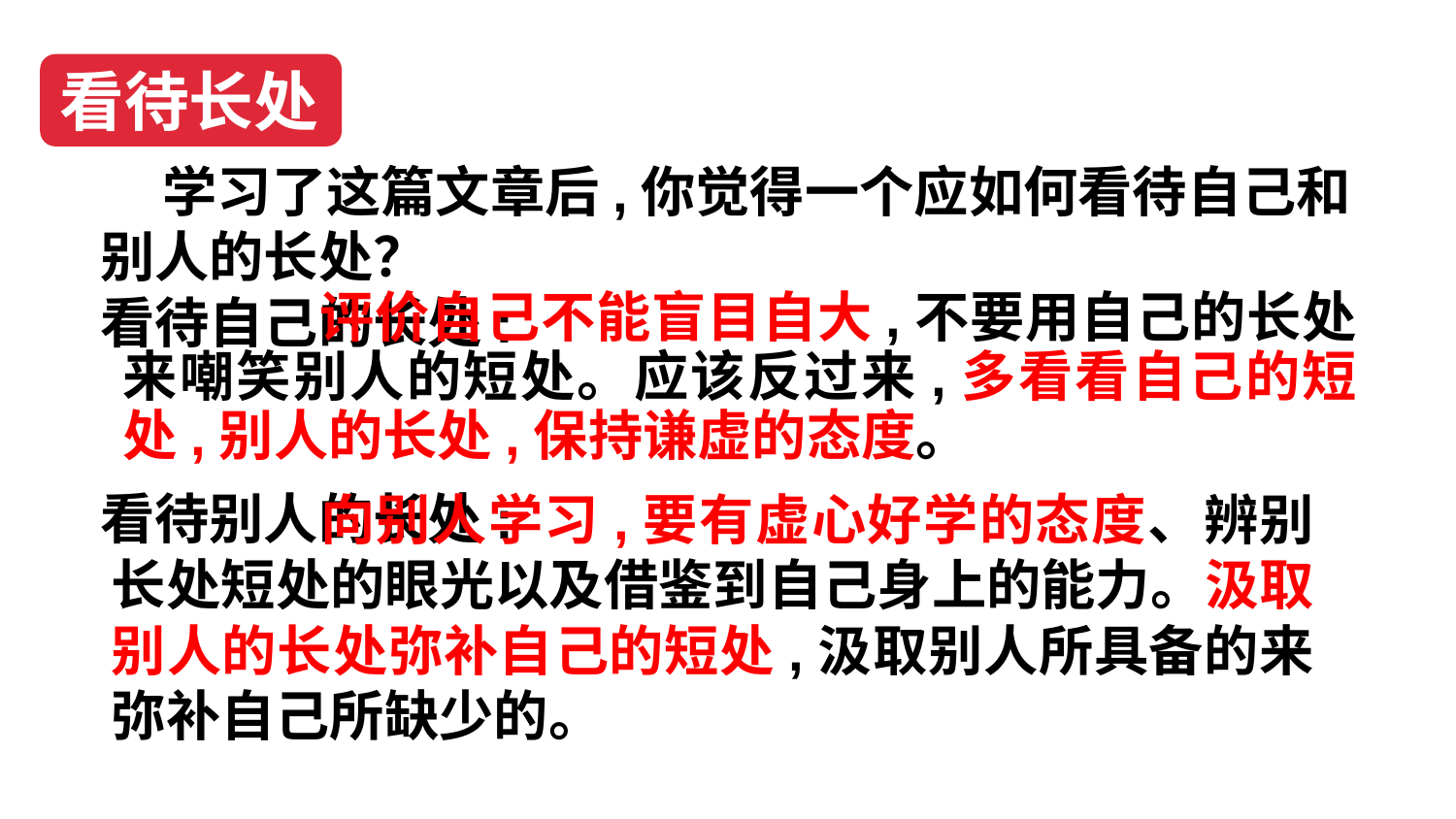

看待长处
    学习了这篇文章后,你觉得一个应如何看待自己和别人的长处？
看待自己的长处:

看待别人的长处:

              评价自己不能盲目自大,不要用自己的长处来嘲笑别人的短处。应该反过来,多看看自己的短处,别人的长处,保持谦虚的态度。
              向别人学习,要有虚心好学的态度、辨别长处短处的眼光以及借鉴到自己身上的能力。汲取别人的长处弥补自己的短处,汲取别人所具备的来弥补自己所缺少的。